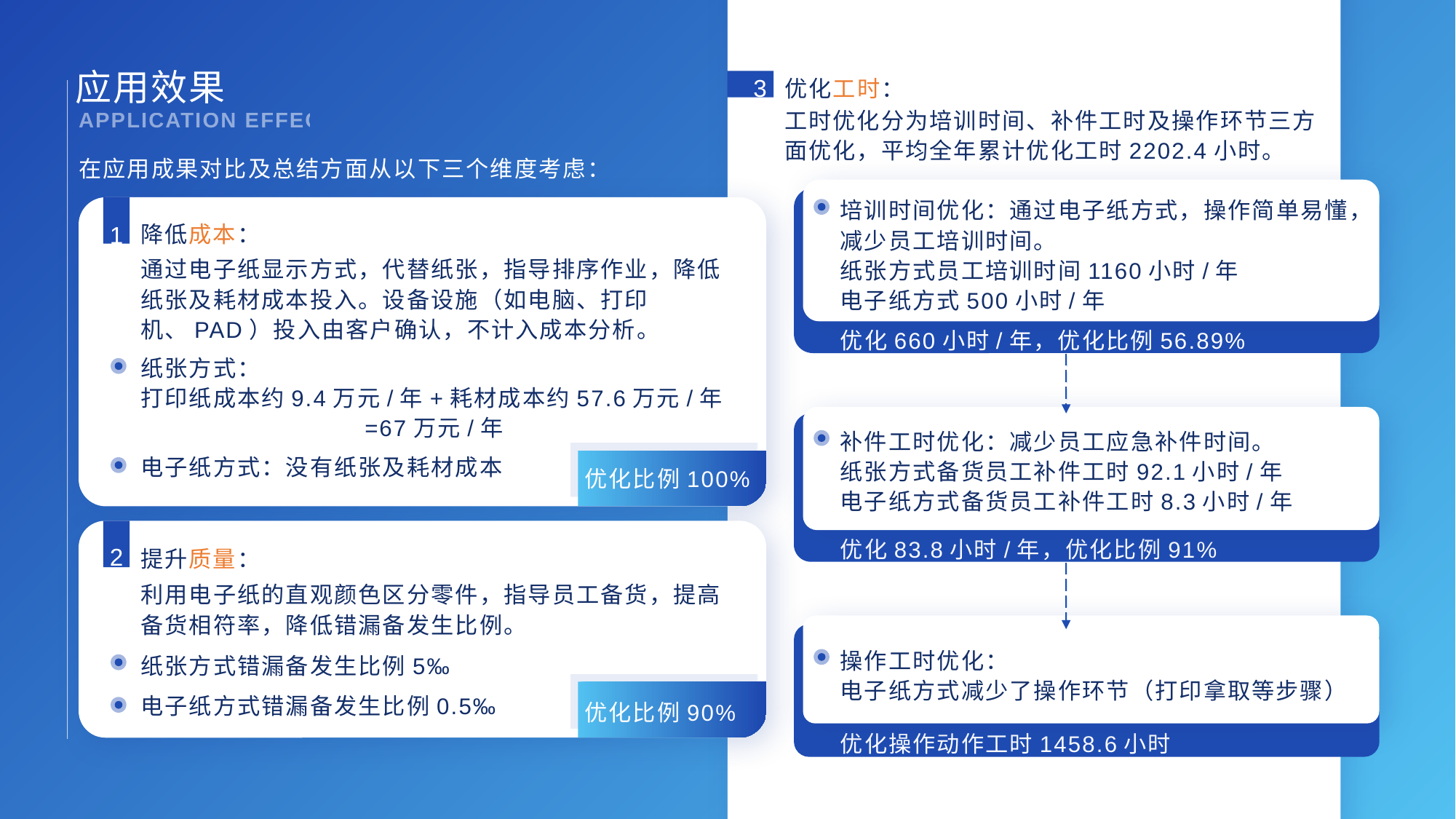

应用效果

3
优化工时：
工时优化分为培训时间、补件工时及操作环节三方面优化，平均全年累计优化工时2202.4小时。
APPLICATION EFFECT
在应用成果对比及总结方面从以下三个维度考虑：

培训时间优化：通过电子纸方式，操作简单易懂，减少员工培训时间。
纸张方式员工培训时间1160小时/年
电子纸方式500小时/年

优化660小时/年，优化比例56.89%

1
降低成本：
通过电子纸显示方式，代替纸张，指导排序作业，降低纸张及耗材成本投入。设备设施（如电脑、打印机、PAD）投入由客户确认，不计入成本分析。
纸张方式：
打印纸成本约9.4万元/年+耗材成本约57.6万元/年
=67万元/年

补件工时优化：减少员工应急补件时间。
纸张方式备货员工补件工时92.1小时/年
电子纸方式备货员工补件工时8.3小时/年

优化83.8小时/年，优化比例91%
电子纸方式：没有纸张及耗材成本

优化比例100%

2
提升质量：
利用电子纸的直观颜色区分零件，指导员工备货，提高备货相符率，降低错漏备发生比例。

操作工时优化：
电子纸方式减少了操作环节（打印拿取等步骤）

优化操作动作工时1458.6小时
纸张方式错漏备发生比例5‰

优化比例90%
电子纸方式错漏备发生比例0.5‰